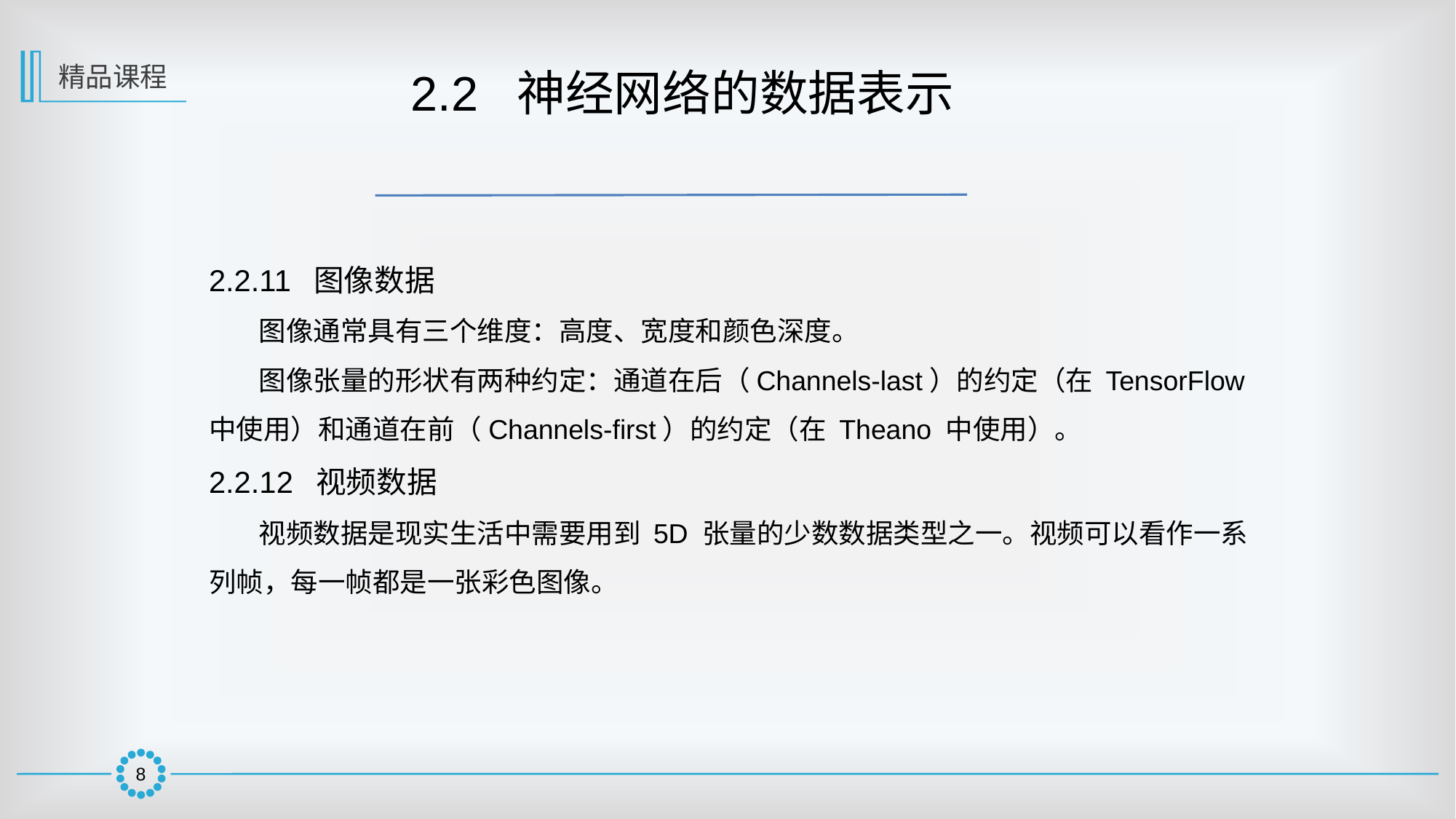

精品课程
 2.2  神经网络的数据表示

2.2.11 图像数据
       图像通常具有三个维度：高度、宽度和颜色深度。
       图像张量的形状有两种约定：通道在后（Channels-last）的约定（在 TensorFlow 中使用）和通道在前（Channels-first）的约定（在 Theano 中使用）。
2.2.12 视频数据
       视频数据是现实生活中需要用到 5D 张量的少数数据类型之一。视频可以看作一系
列帧，每一帧都是一张彩色图像。

8